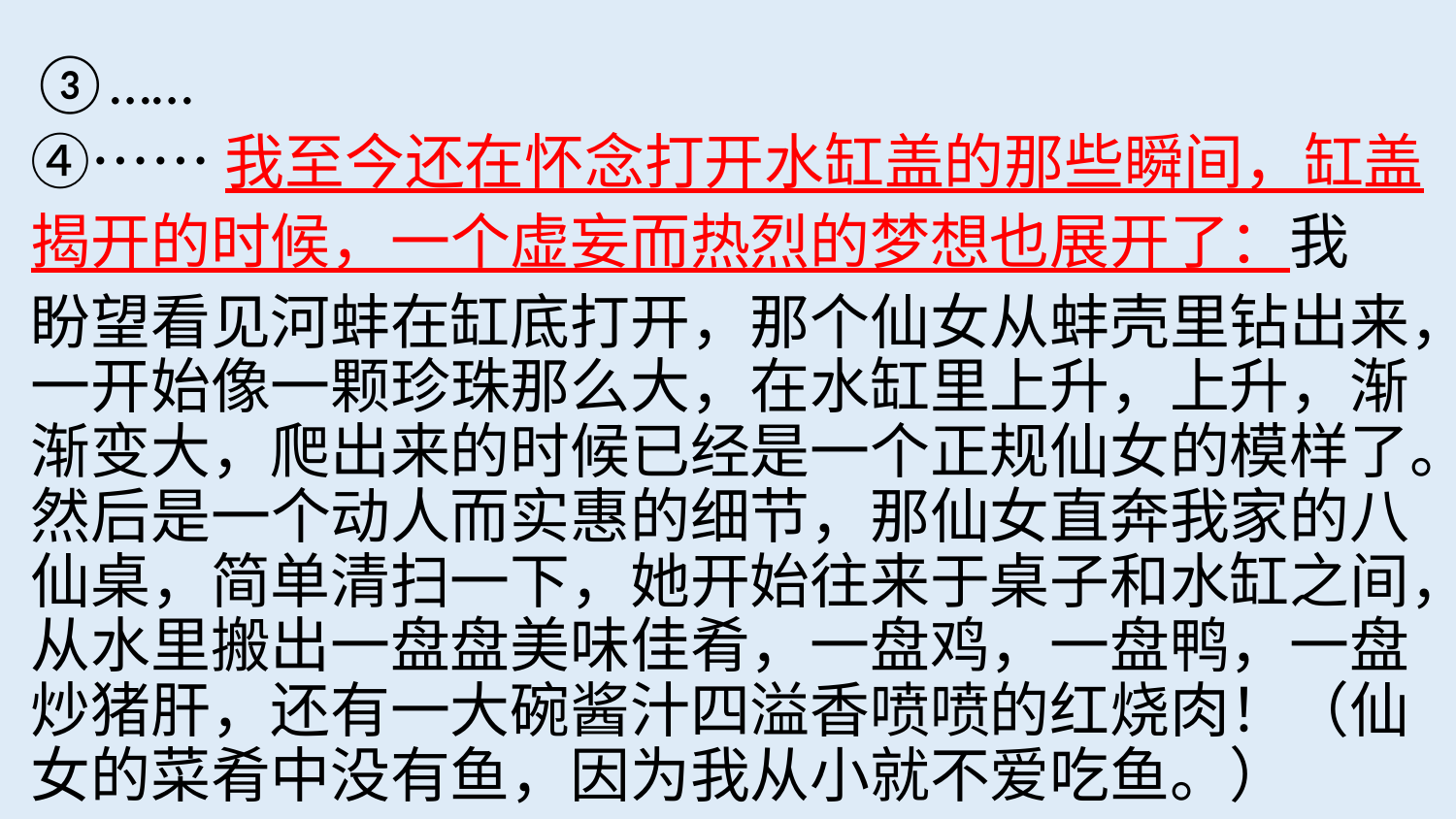

③……
④……我至今还在怀念打开水缸盖的那些瞬间，缸盖
揭开的时候，一个虚妄而热烈的梦想也展开了：我
盼望看见河蚌在缸底打开，那个仙女从蚌壳里钻出来，一开始像一颗珍珠那么大，在水缸里上升，上升，渐渐变大，爬出来的时候已经是一个正规仙女的模样了。然后是一个动人而实惠的细节，那仙女直奔我家的八仙桌，简单清扫一下，她开始往来于桌子和水缸之间，从水里搬出一盘盘美味佳肴，一盘鸡，一盘鸭，一盘炒猪肝，还有一大碗酱汁四溢香喷喷的红烧肉！（仙女的菜肴中没有鱼，因为我从小就不爱吃鱼。）